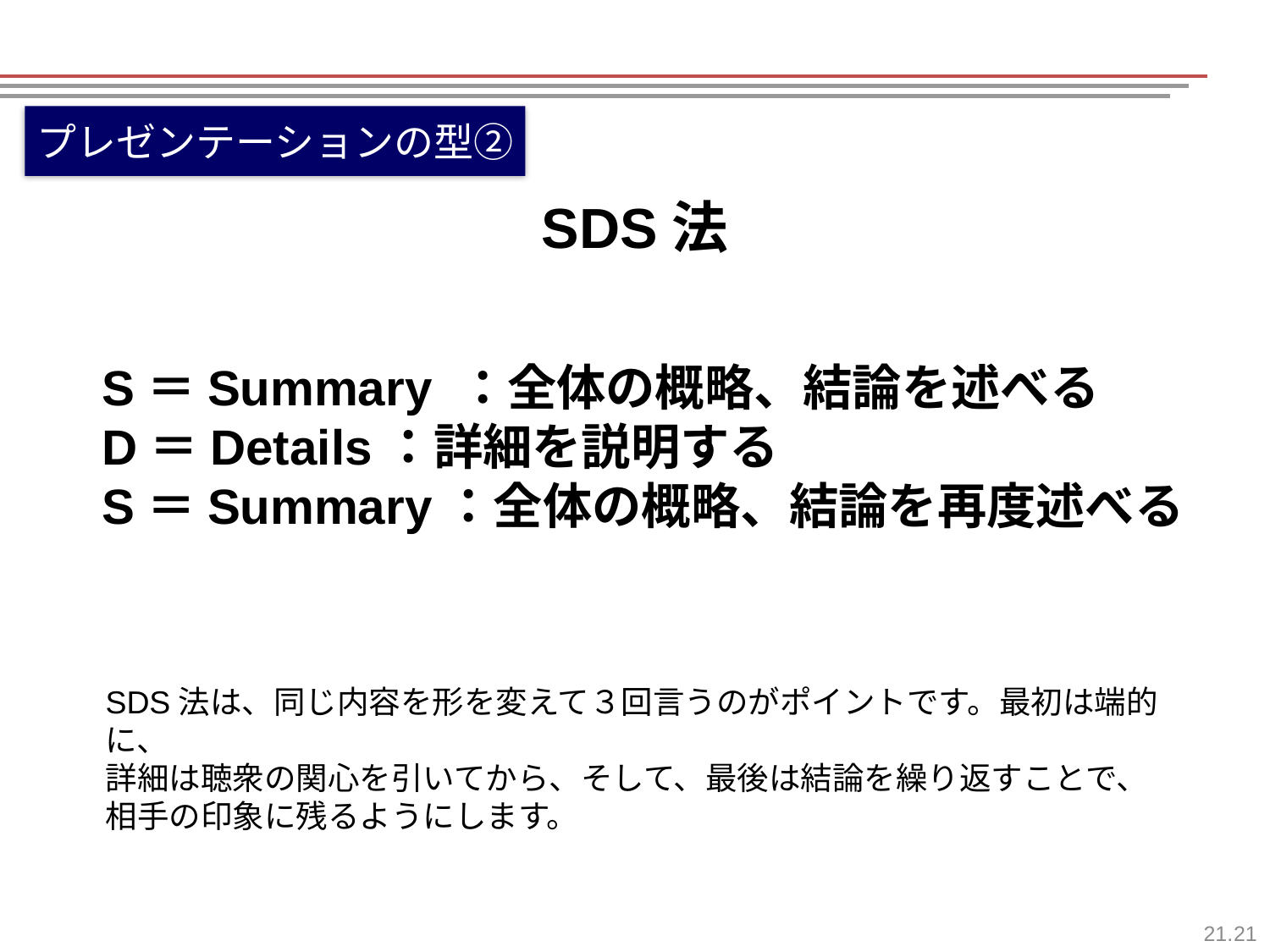

プレゼンテーションの型②
SDS法
S＝Summary ：全体の概略、結論を述べる
D＝Details：詳細を説明する
S＝Summary：全体の概略、結論を再度述べる
SDS法は、同じ内容を形を変えて３回言うのがポイントです。最初は端的に、
詳細は聴衆の関心を引いてから、そして、最後は結論を繰り返すことで、
相手の印象に残るようにします。
21